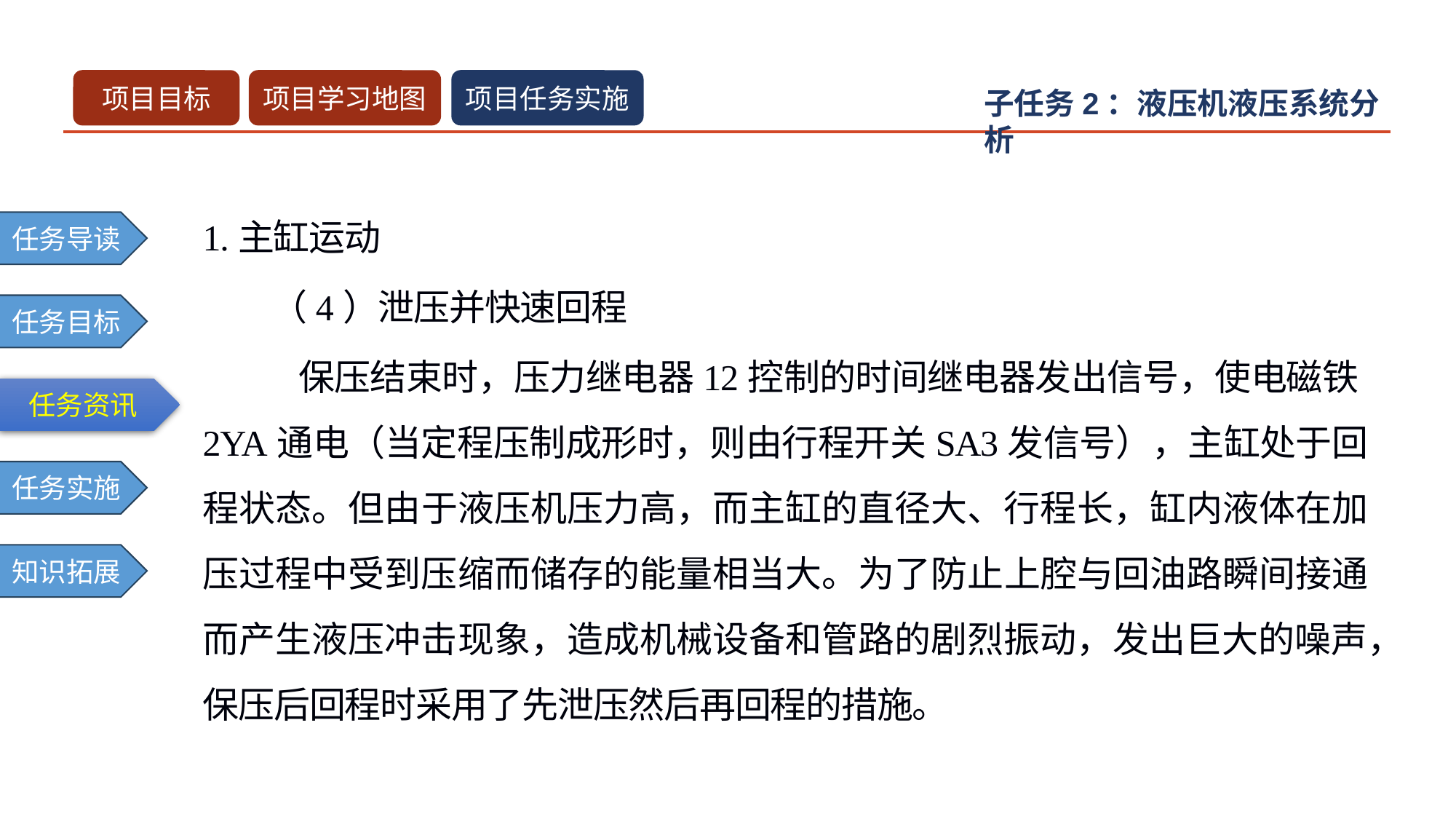

1.主缸运动
        （4）泄压并快速回程
           保压结束时，压力继电器12控制的时间继电器发出信号，使电磁铁2YA通电（当定程压制成形时，则由行程开关SA3发信号），主缸处于回程状态。但由于液压机压力高，而主缸的直径大、行程长，缸内液体在加压过程中受到压缩而储存的能量相当大。为了防止上腔与回油路瞬间接通而产生液压冲击现象，造成机械设备和管路的剧烈振动，发出巨大的噪声，保压后回程时采用了先泄压然后再回程的措施。